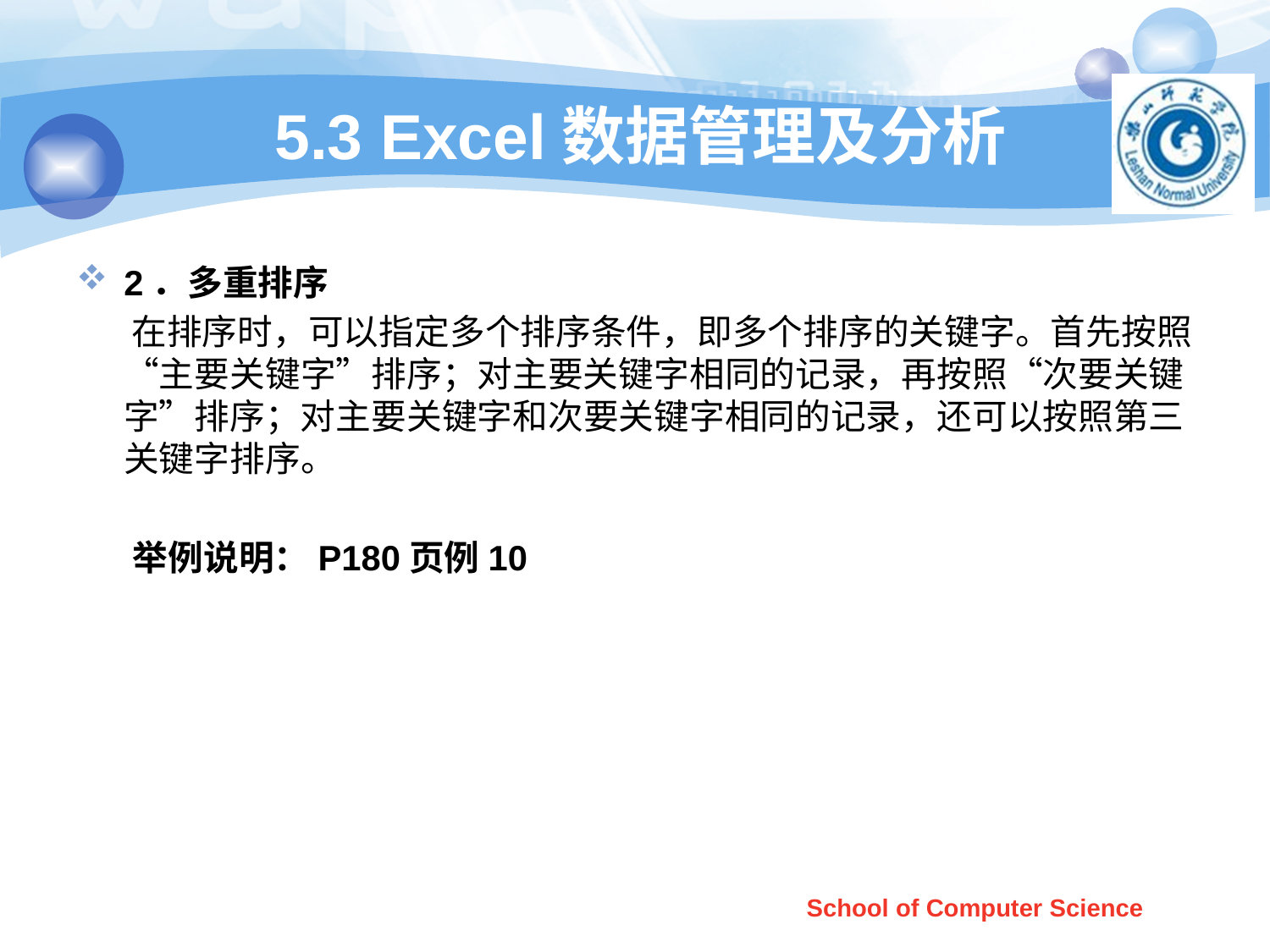

# 5.3 Excel数据管理及分析
2．多重排序
      在排序时，可以指定多个排序条件，即多个排序的关键字。首先按照“主要关键字”排序；对主要关键字相同的记录，再按照“次要关键字”排序；对主要关键字和次要关键字相同的记录，还可以按照第三关键字排序。

      举例说明：P180页例10

School of Computer Science